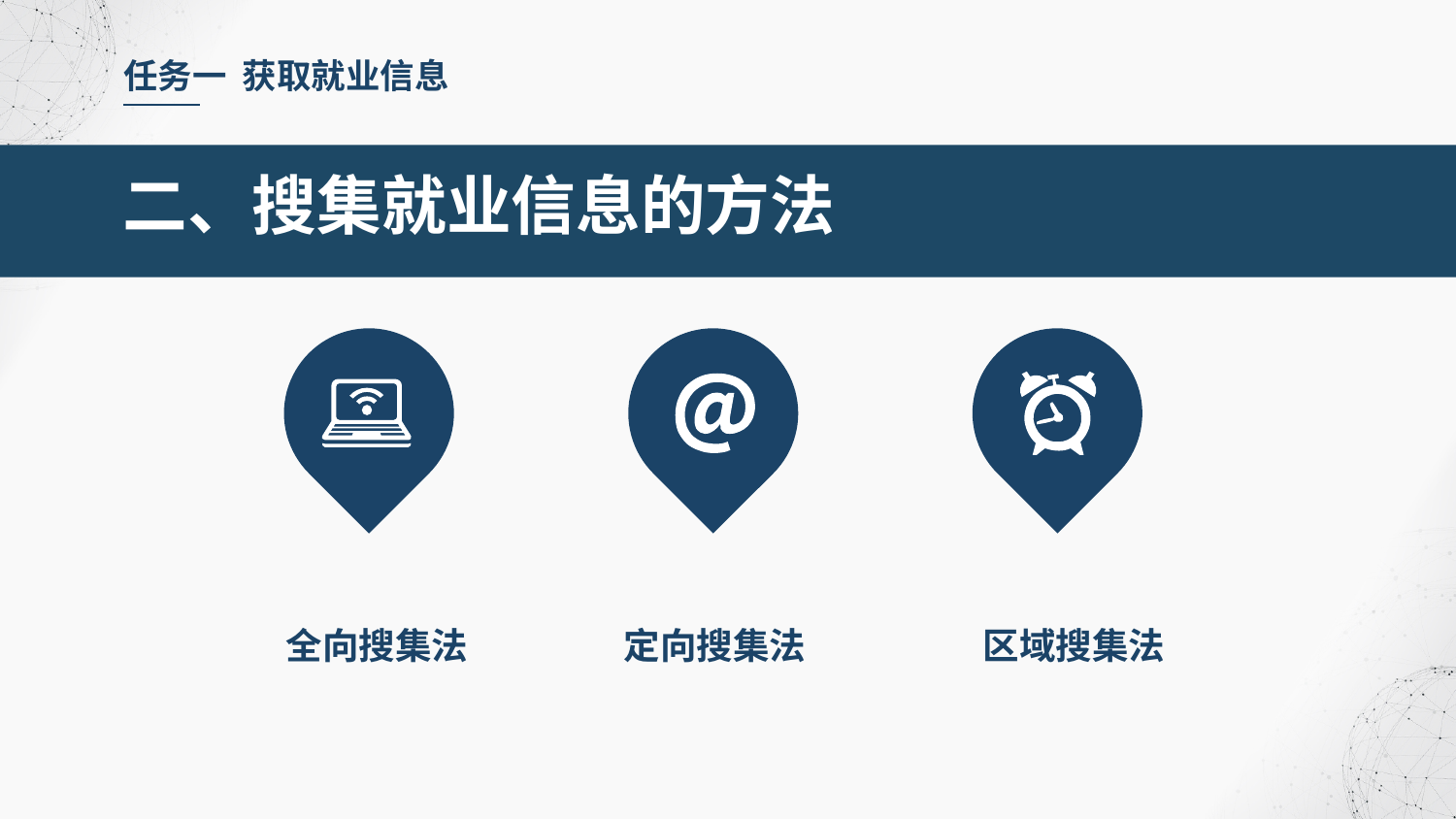

任务一  获取就业信息

二、搜集就业信息的方法

全向搜集法
定向搜集法
区域搜集法